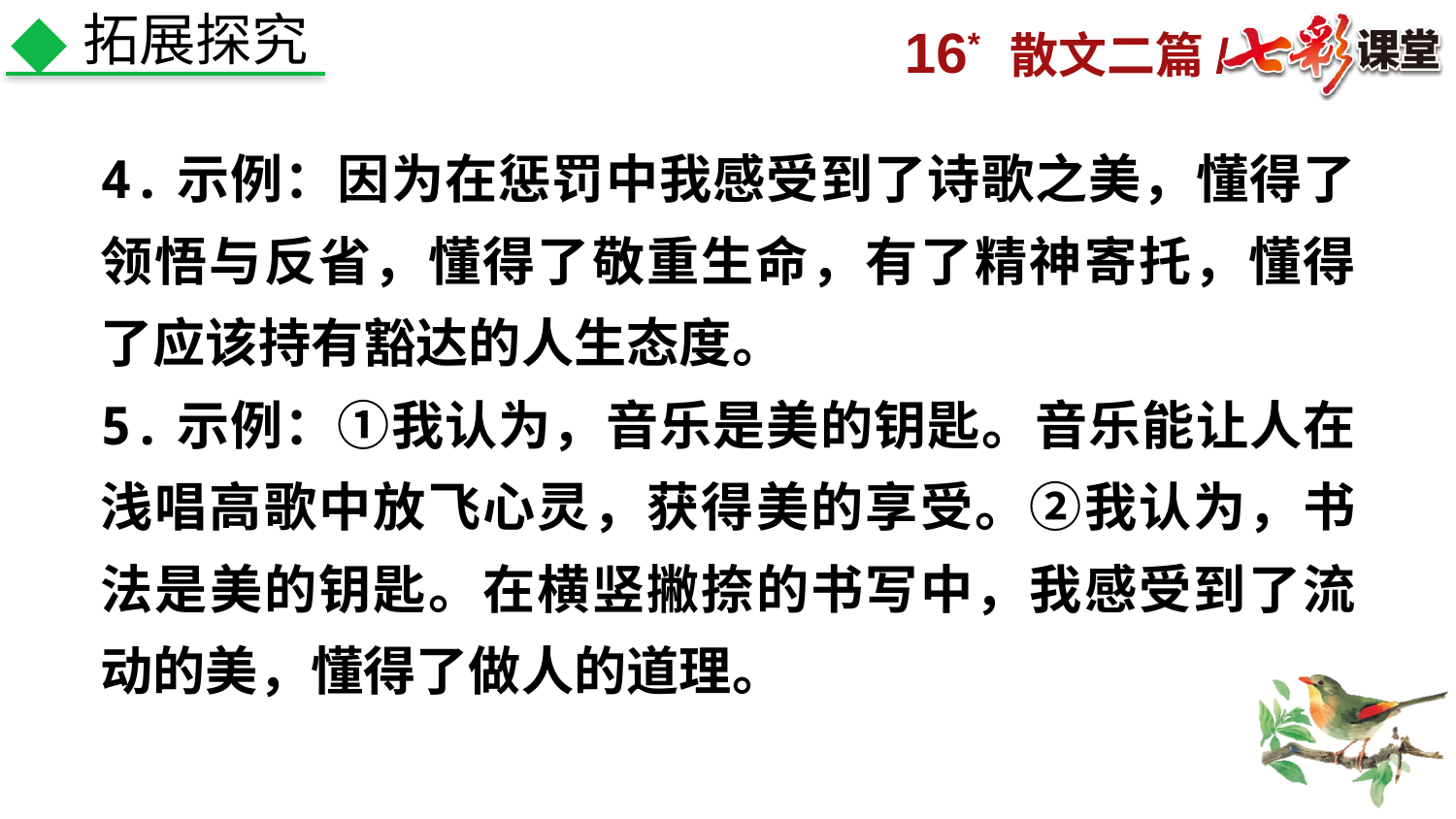

拓展探究

4.示例：因为在惩罚中我感受到了诗歌之美，懂得了领悟与反省，懂得了敬重生命，有了精神寄托，懂得了应该持有豁达的人生态度。
5.示例：①我认为，音乐是美的钥匙。音乐能让人在浅唱高歌中放飞心灵，获得美的享受。②我认为，书法是美的钥匙。在横竖撇捺的书写中，我感受到了流动的美，懂得了做人的道理。